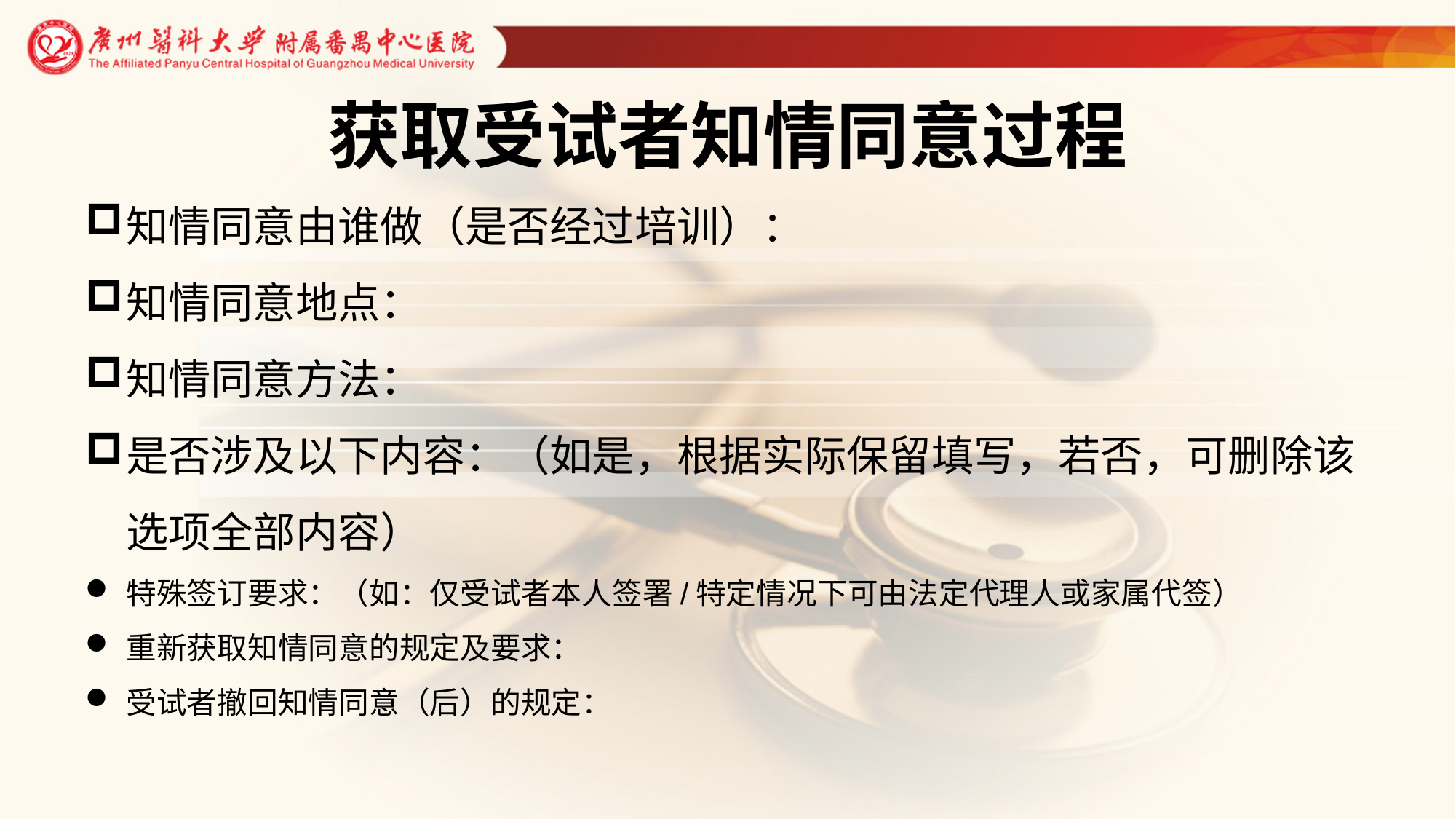

# 获取受试者知情同意过程
知情同意由谁做（是否经过培训）：
知情同意地点：
知情同意方法：
是否涉及以下内容：（如是，根据实际保留填写，若否，可删除该选项全部内容）
特殊签订要求：（如：仅受试者本人签署/特定情况下可由法定代理人或家属代签）
重新获取知情同意的规定及要求：
受试者撤回知情同意（后）的规定：